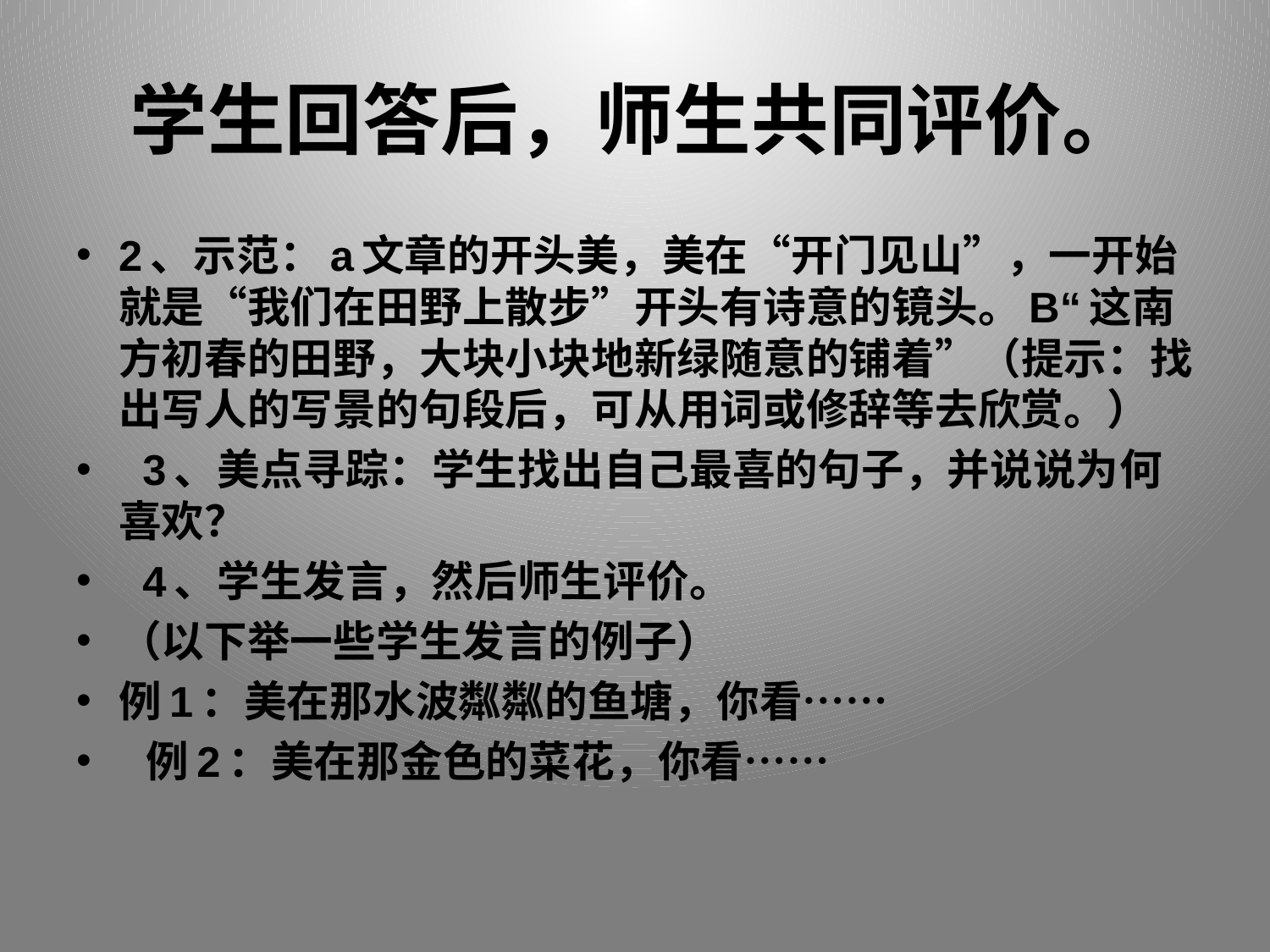

# 学生回答后，师生共同评价。
2、示范：a文章的开头美，美在“开门见山”，一开始就是“我们在田野上散步”开头有诗意的镜头。B“这南方初春的田野，大块小块地新绿随意的铺着”（提示：找出写人的写景的句段后，可从用词或修辞等去欣赏。）
  3、美点寻踪：学生找出自己最喜的句子，并说说为何喜欢？
  4、学生发言，然后师生评价。
（以下举一些学生发言的例子）
例1：美在那水波粼粼的鱼塘，你看……
  例2：美在那金色的菜花，你看……